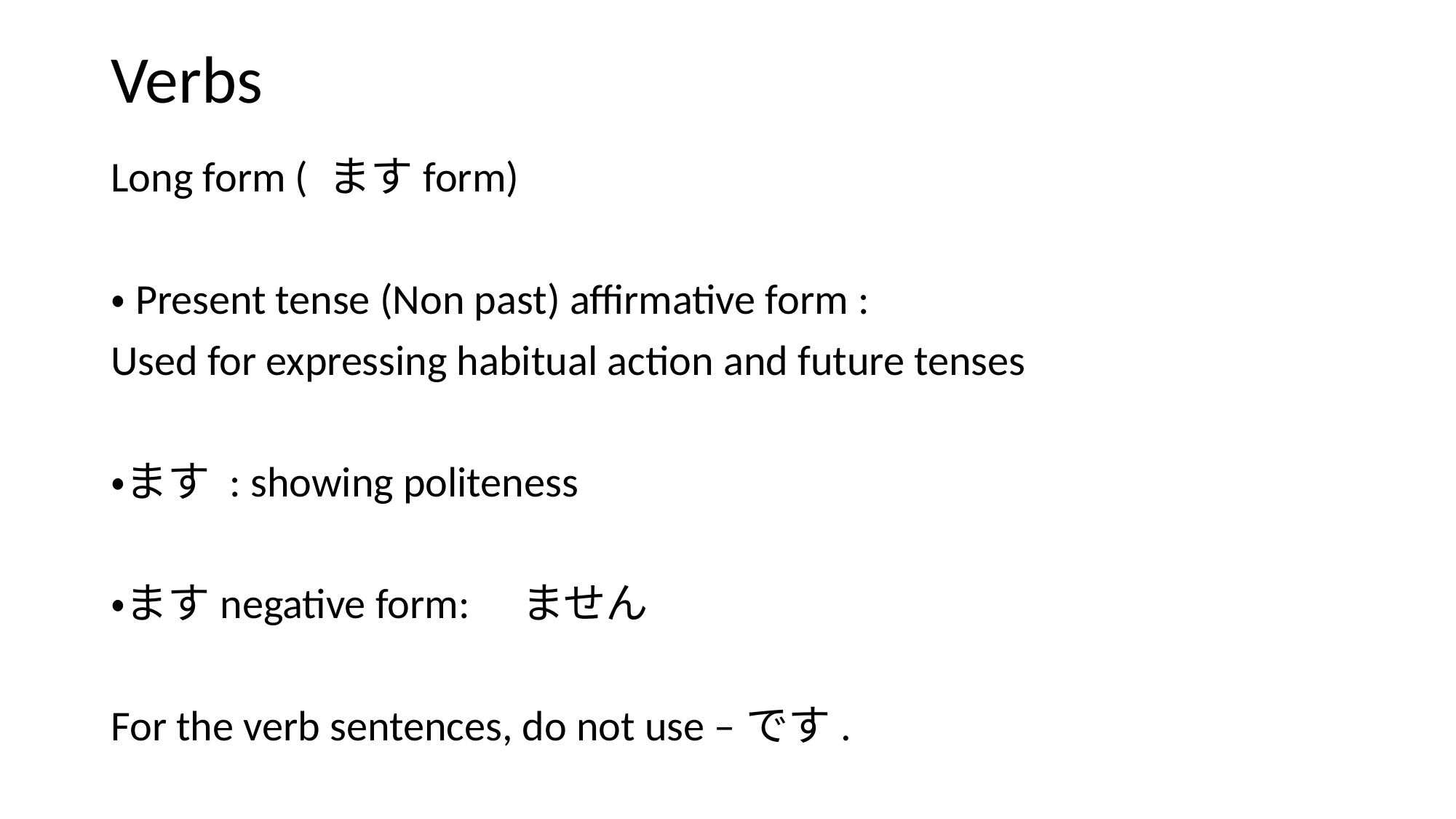

# Verbs
Long form ( ますform)

・Present tense (Non past) affirmative form :
Used for expressing habitual action and future tenses

・ます : showing politeness

・ますnegative form:　ません

For the verb sentences, do not use –です.